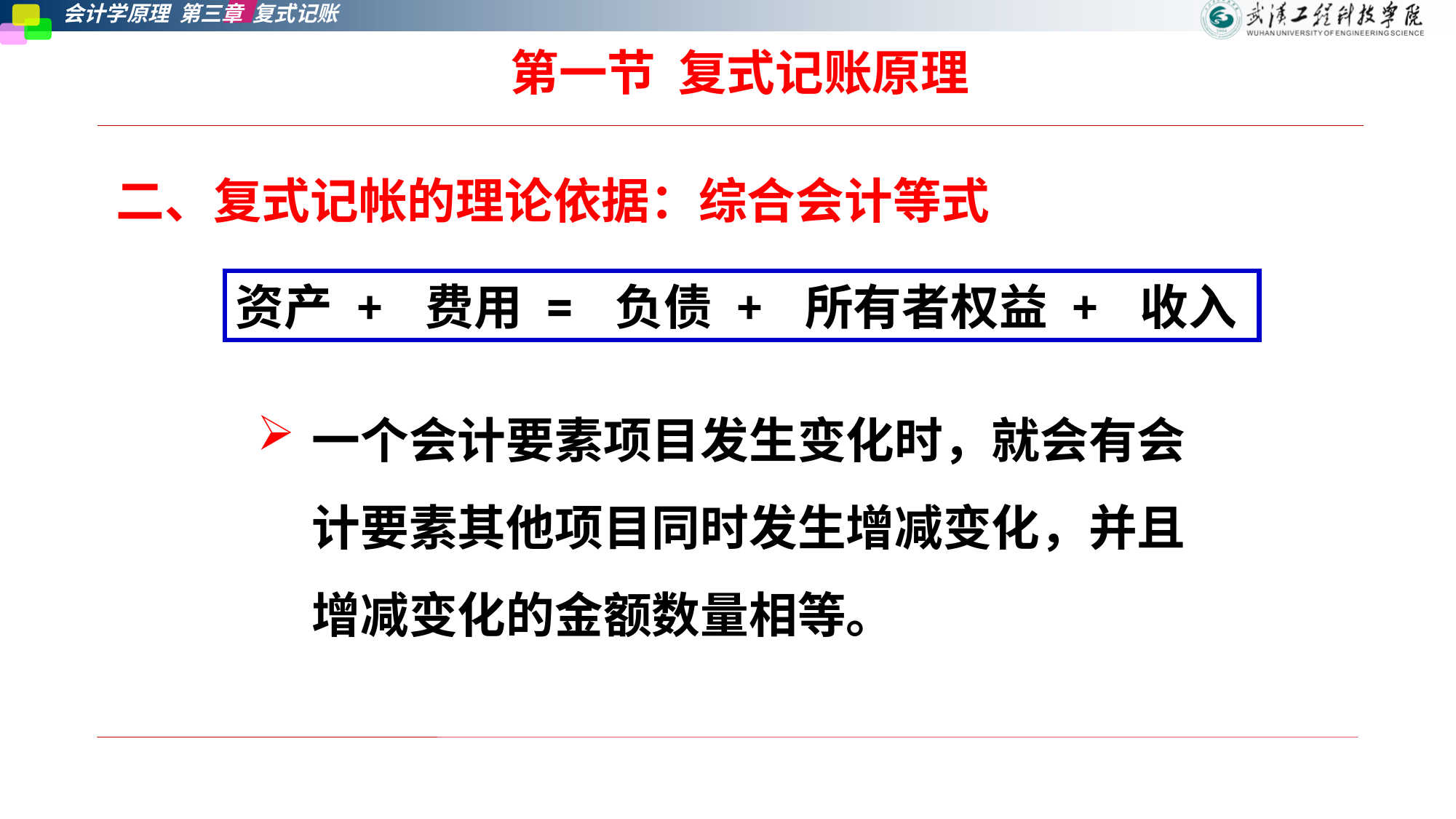

第一节  复式记账原理
二、复式记帐的理论依据：综合会计等式
资产 + 费用 = 负债 + 所有者权益 + 收入
一个会计要素项目发生变化时，就会有会计要素其他项目同时发生增减变化，并且增减变化的金额数量相等。